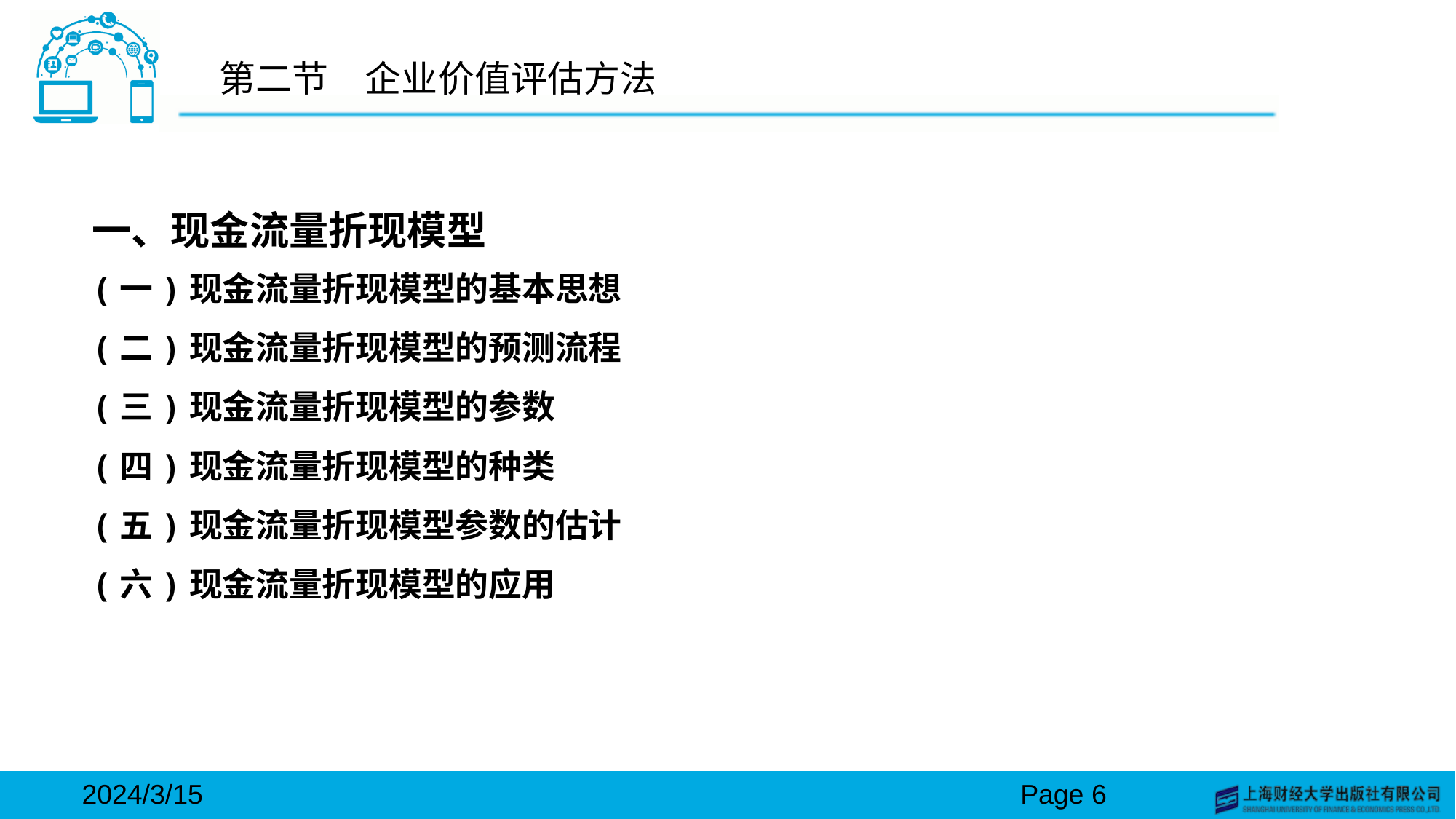

# 第二节　企业价值评估方法
一、现金流量折现模型
(一)现金流量折现模型的基本思想
(二)现金流量折现模型的预测流程
(三)现金流量折现模型的参数
(四)现金流量折现模型的种类
(五)现金流量折现模型参数的估计
(六)现金流量折现模型的应用

2024/3/15
Page 6